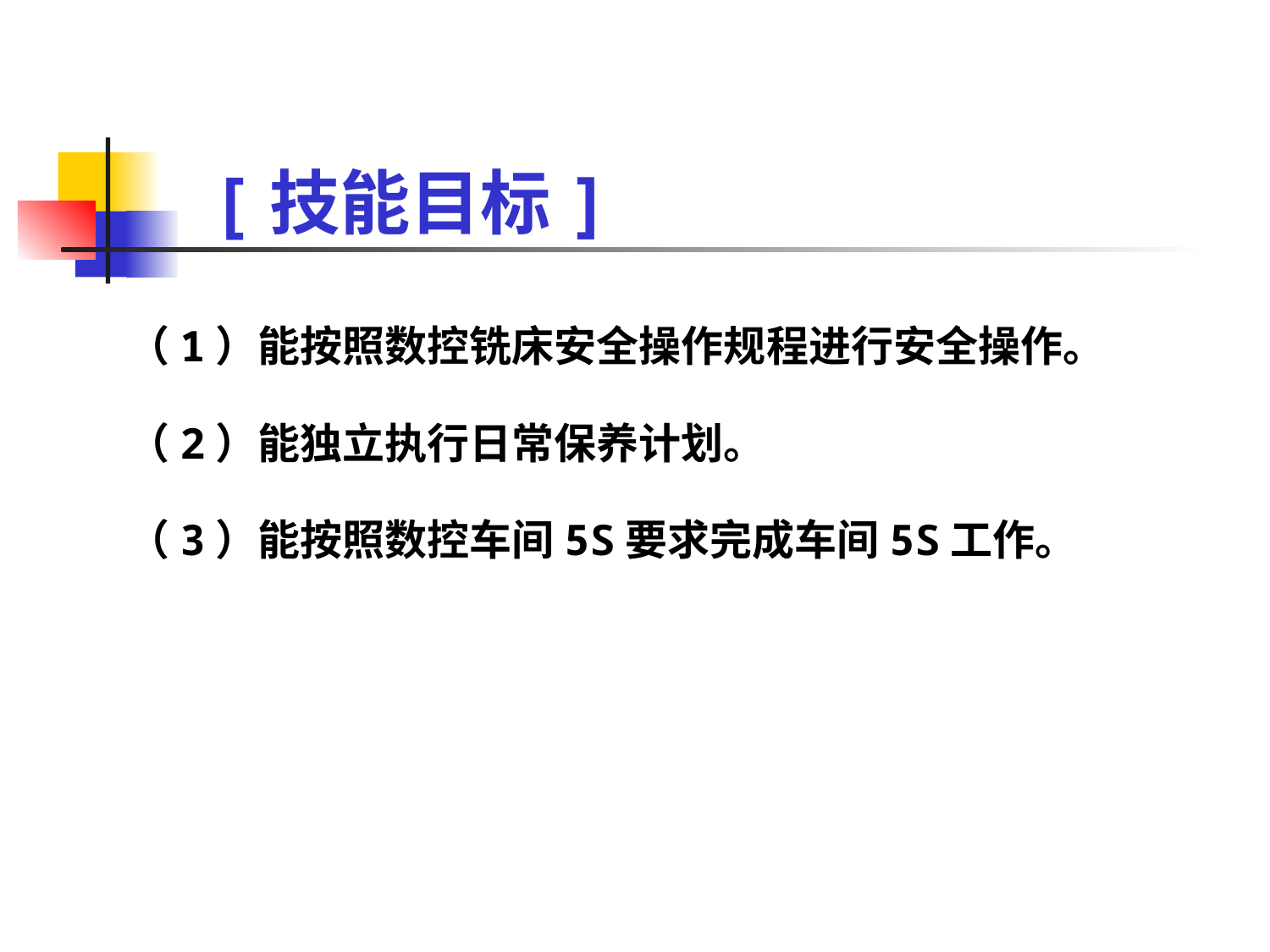

# [技能目标]
（1）能按照数控铣床安全操作规程进行安全操作。
（2）能独立执行日常保养计划。
（3）能按照数控车间5S要求完成车间5S工作。